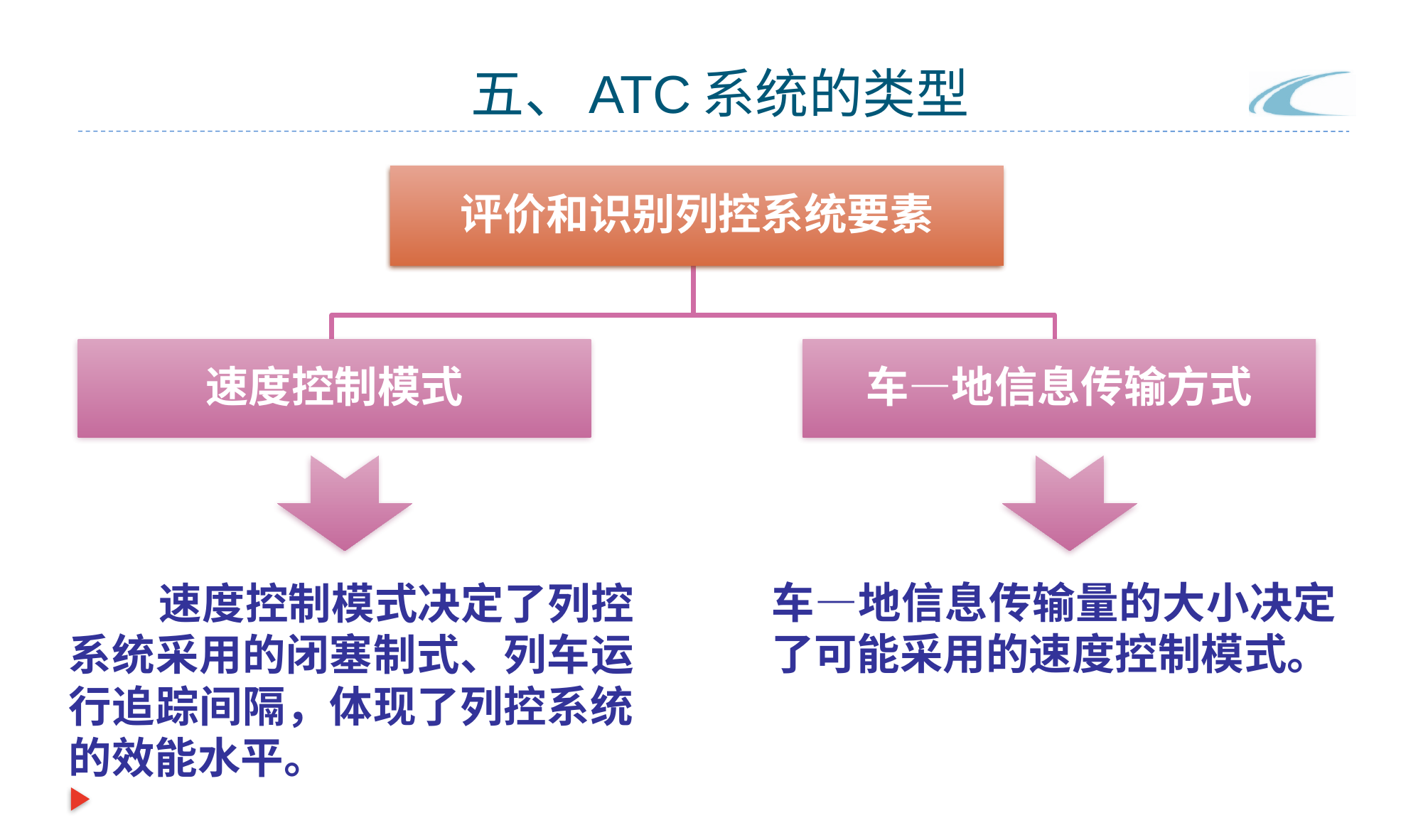

# 五、ATC系统的类型

评价和识别列控系统要素

速度控制模式

车—地信息传输方式

车—地信息传输量的大小决定了可能采用的速度控制模式。
        速度控制模式决定了列控系统采用的闭塞制式、列车运行追踪间隔，体现了列控系统的效能水平。